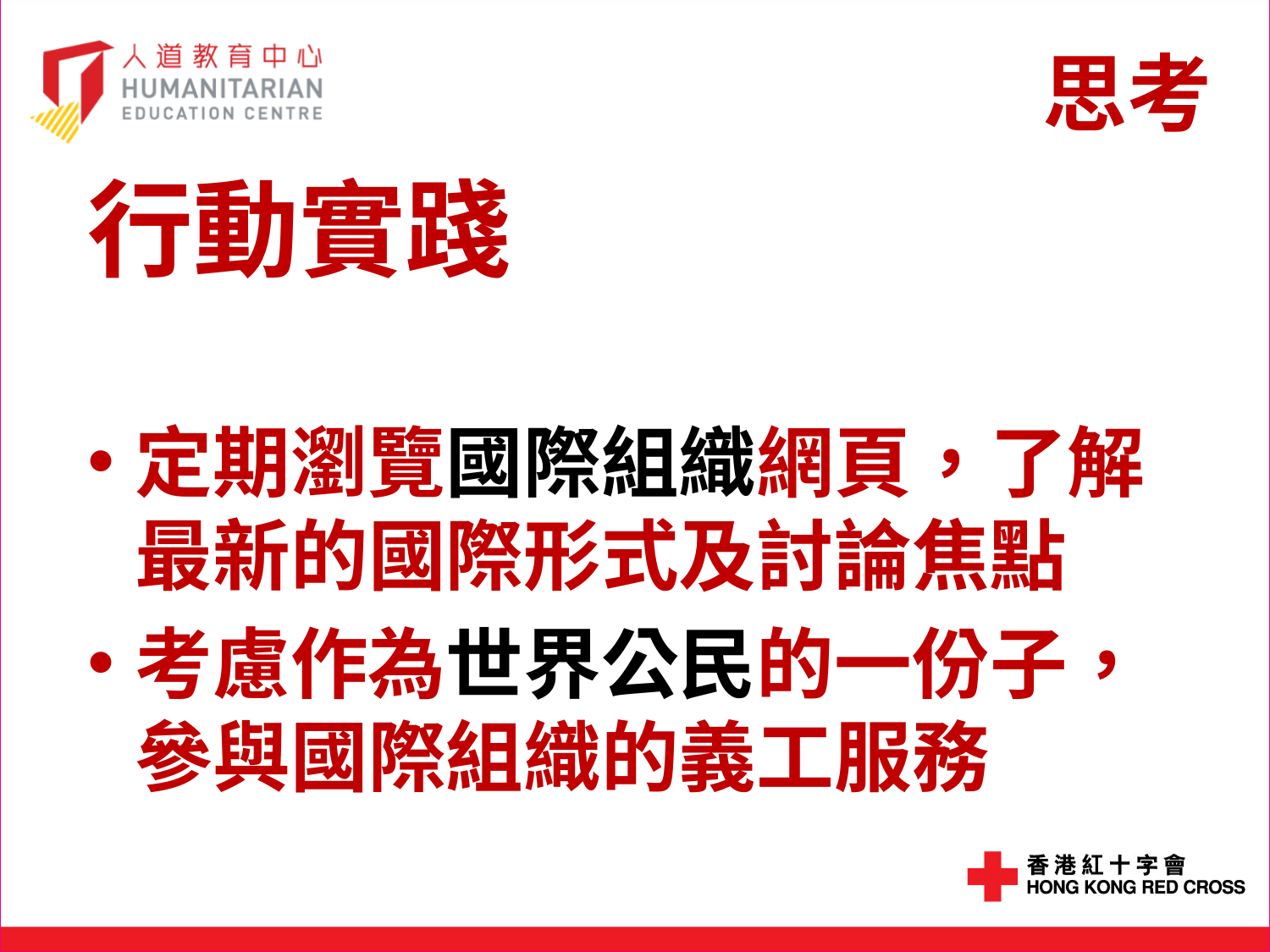

# 思考
行動實踐

定期瀏覽國際組織網頁，了解最新的國際形式及討論焦點
考慮作為世界公民的一份子，參與國際組織的義工服務